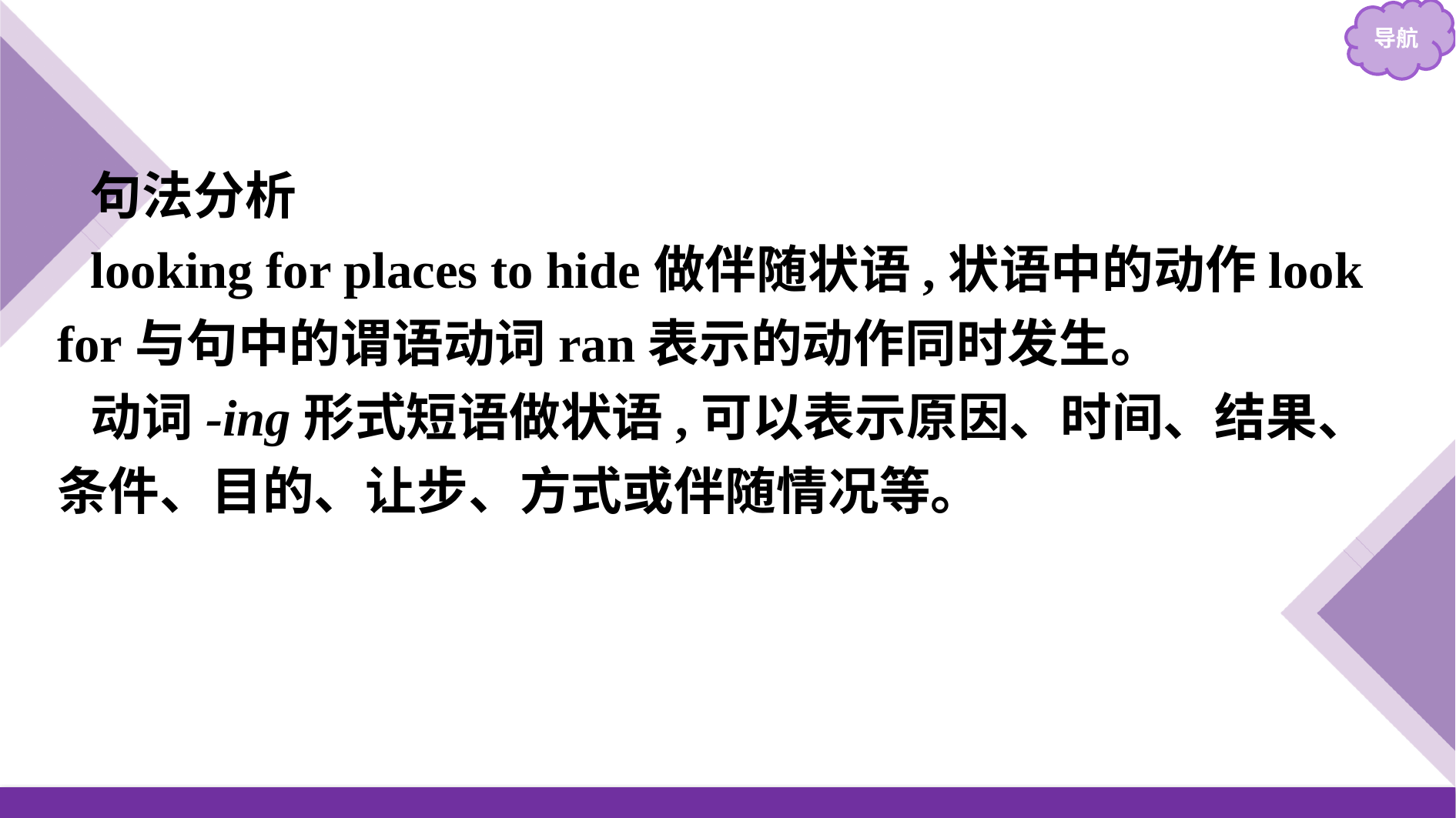

句法分析
looking for places to hide做伴随状语,状语中的动作look for与句中的谓语动词ran表示的动作同时发生。
动词-ing形式短语做状语,可以表示原因、时间、结果、条件、目的、让步、方式或伴随情况等。